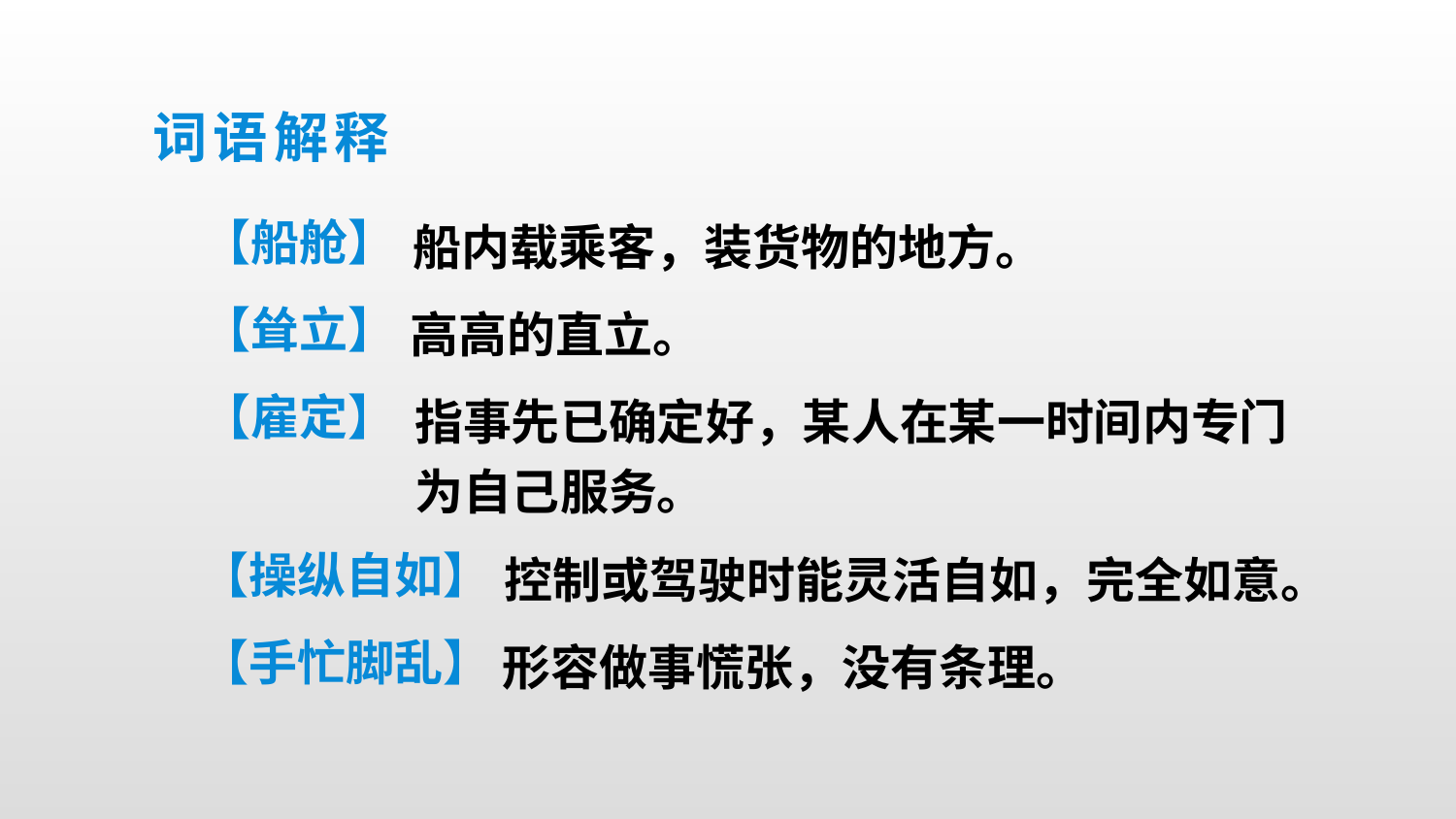

词语解释
船内载乘客，装货物的地方。
【船舱】
高高的直立。
【耸立】
指事先已确定好，某人在某一时间内专门
为自己服务。
【雇定】
控制或驾驶时能灵活自如，完全如意。
【操纵自如】
形容做事慌张，没有条理。
【手忙脚乱】